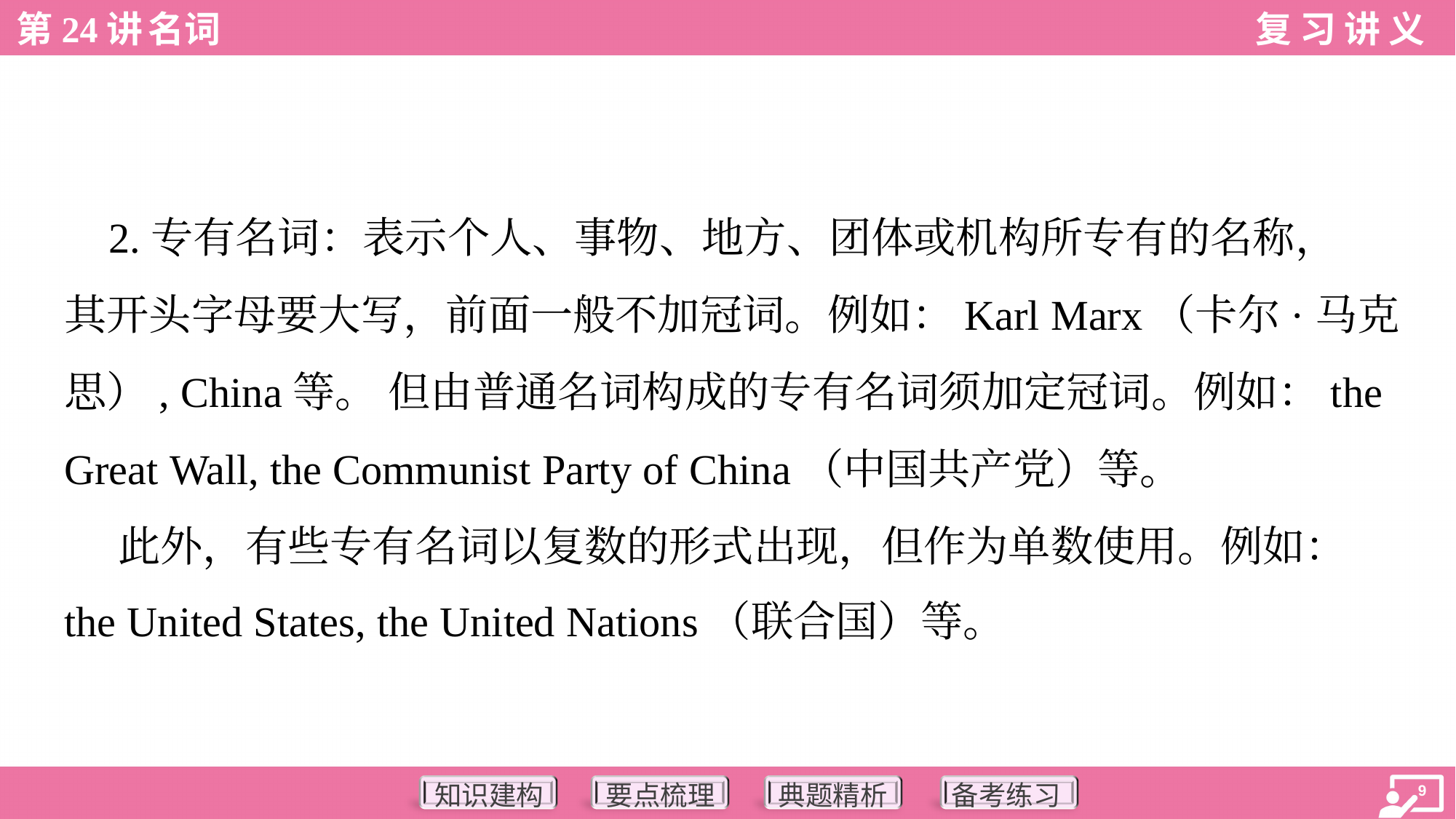

2.专有名词：表示个人、事物、地方、团体或机构所专有的名称，
其开头字母要大写，前面一般不加冠词。例如：Karl Marx（卡尔·马克
思）, China等。 但由普通名词构成的专有名词须加定冠词。例如：the
Great Wall, the Communist Party of China（中国共产党）等。
    此外，有些专有名词以复数的形式出现，但作为单数使用。例如：
the United States, the United Nations（联合国）等。